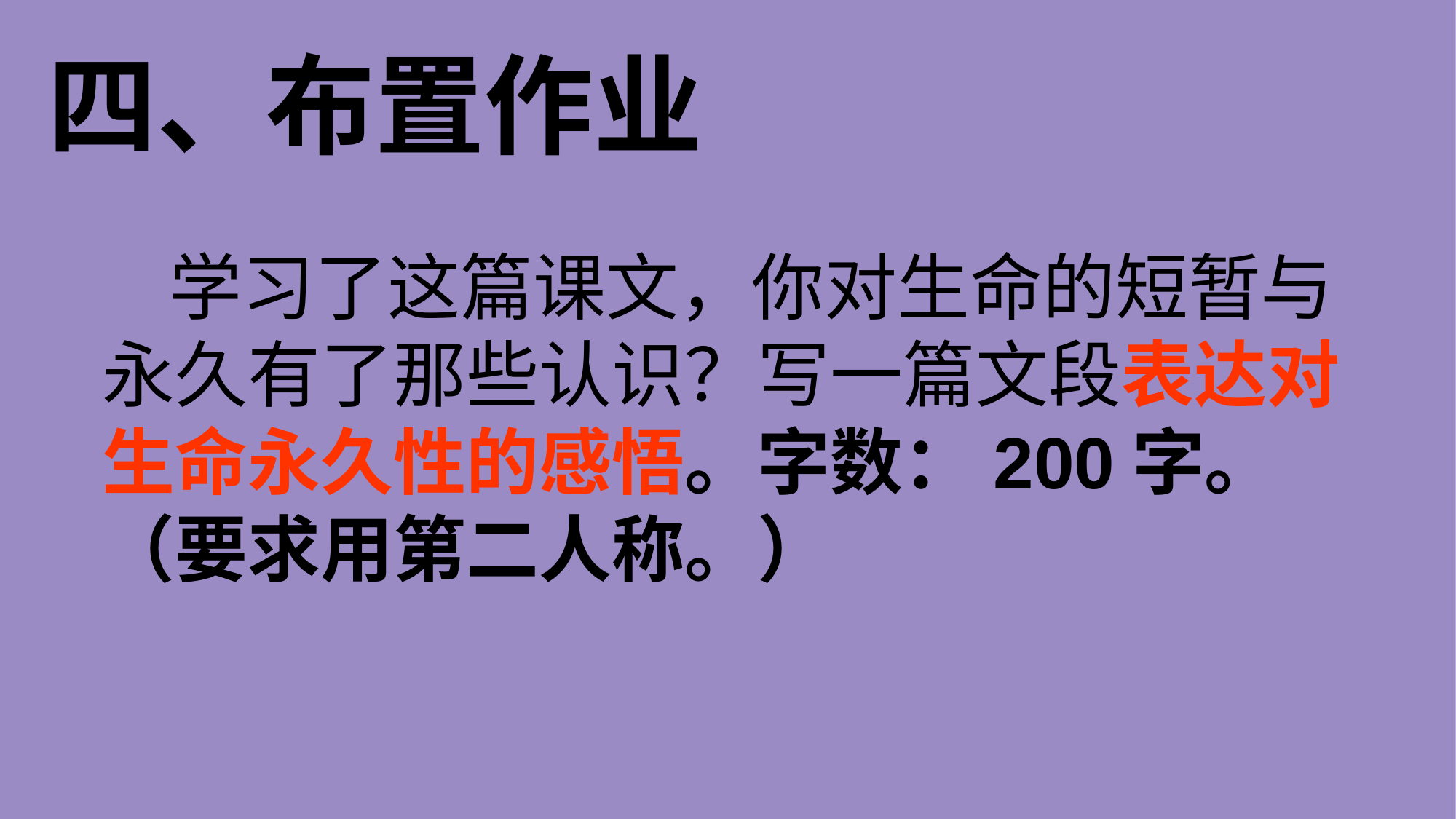

四、布置作业
   学习了这篇课文，你对生命的短暂与永久有了那些认识？写一篇文段表达对生命永久性的感悟。字数：200字。（要求用第二人称。）